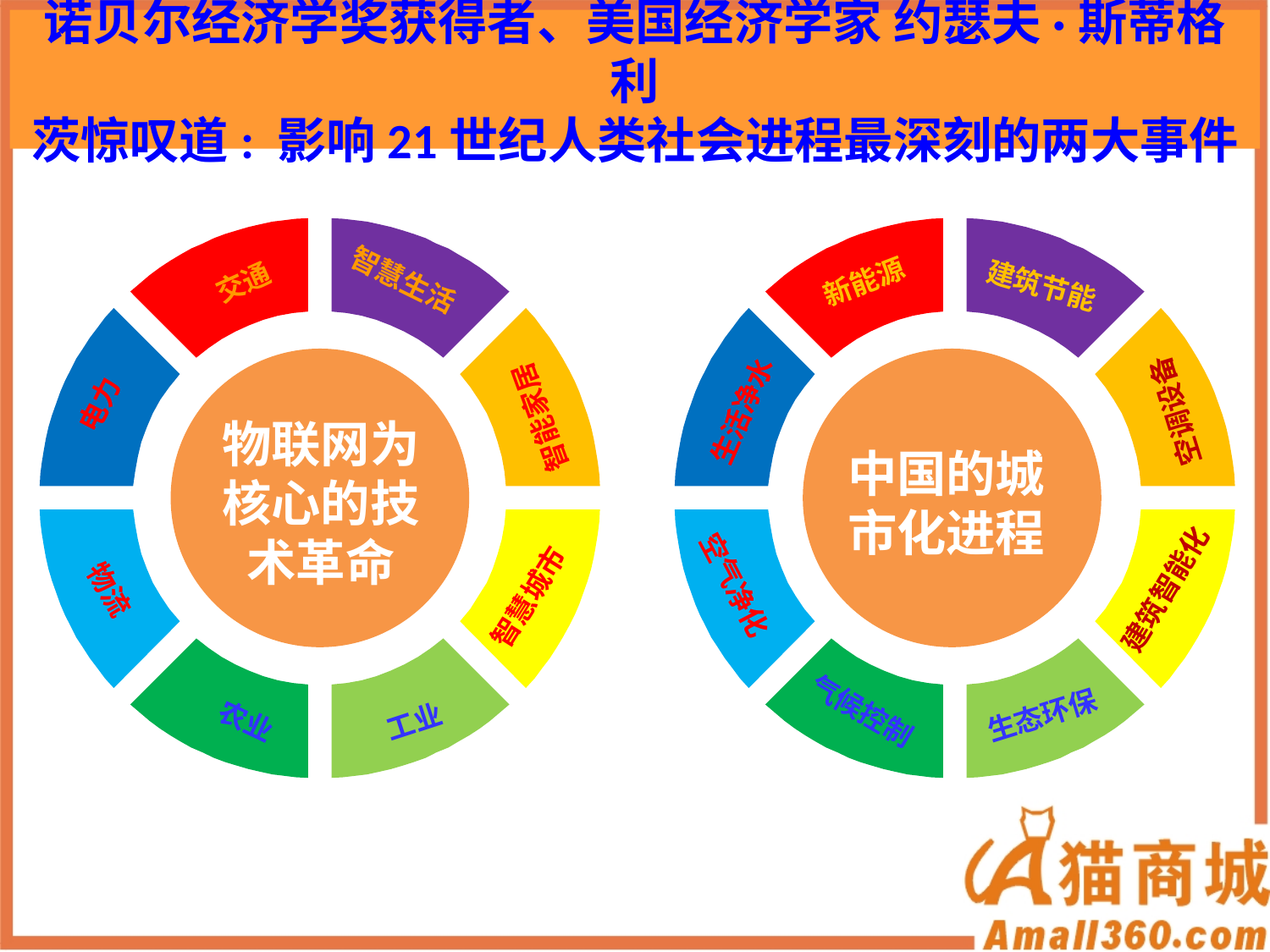

诺贝尔经济学奖获得者、美国经济学家 约瑟夫·斯蒂格利
茨惊叹道: 影响21世纪人类社会进程最深刻的两大事件

智慧生活
交通

电力
智能家居

物流
智慧城市

农业
工业

新能源
建筑节能

生活净水
空调设备

空气净化
建筑智能化

气候控制
生态环保

物联网为
核心的技
术革命
中国的城
市化进程